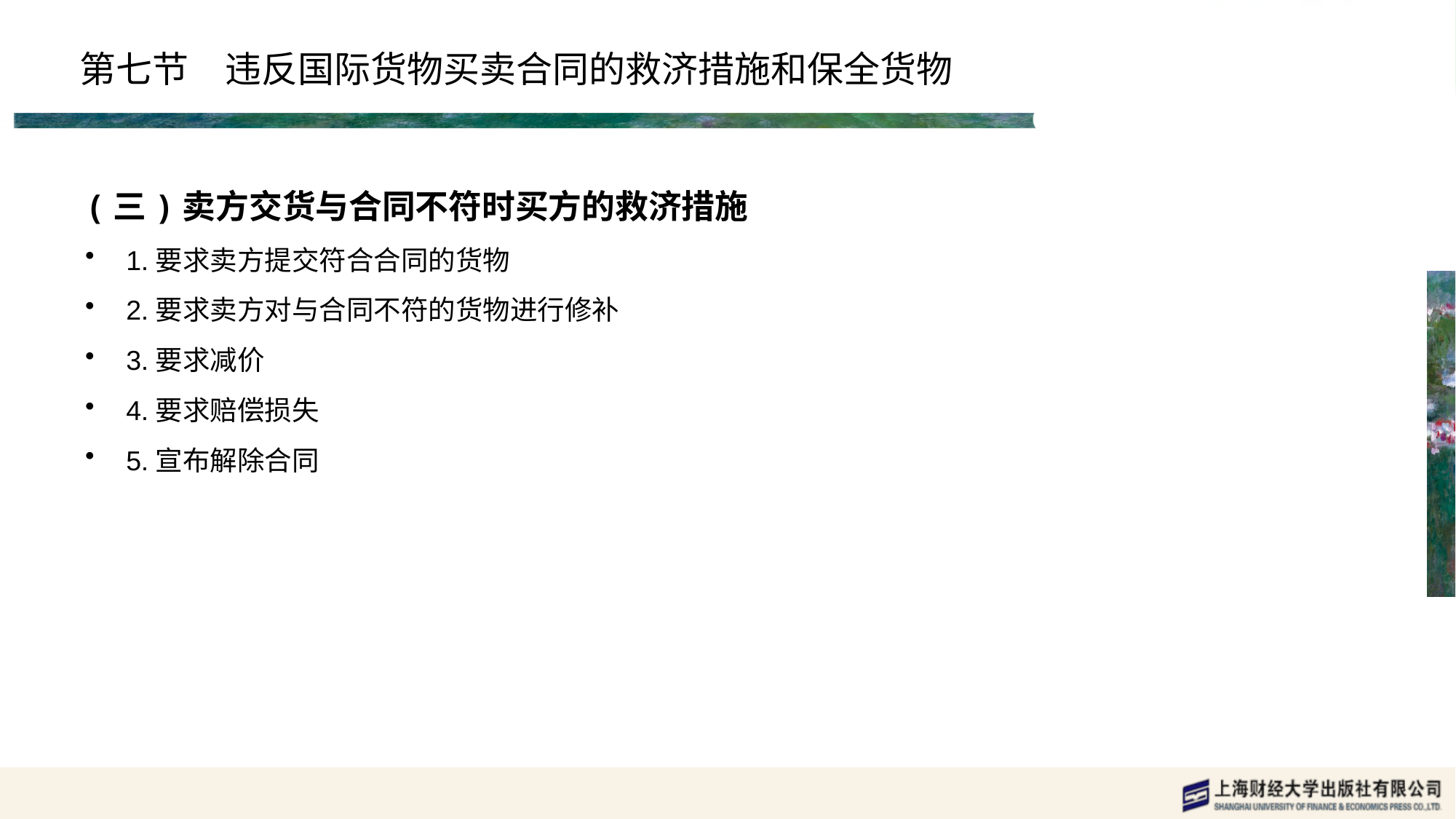

# 第七节　违反国际货物买卖合同的救济措施和保全货物
(三)卖方交货与合同不符时买方的救济措施
1.要求卖方提交符合合同的货物
2.要求卖方对与合同不符的货物进行修补
3.要求减价
4.要求赔偿损失
5.宣布解除合同